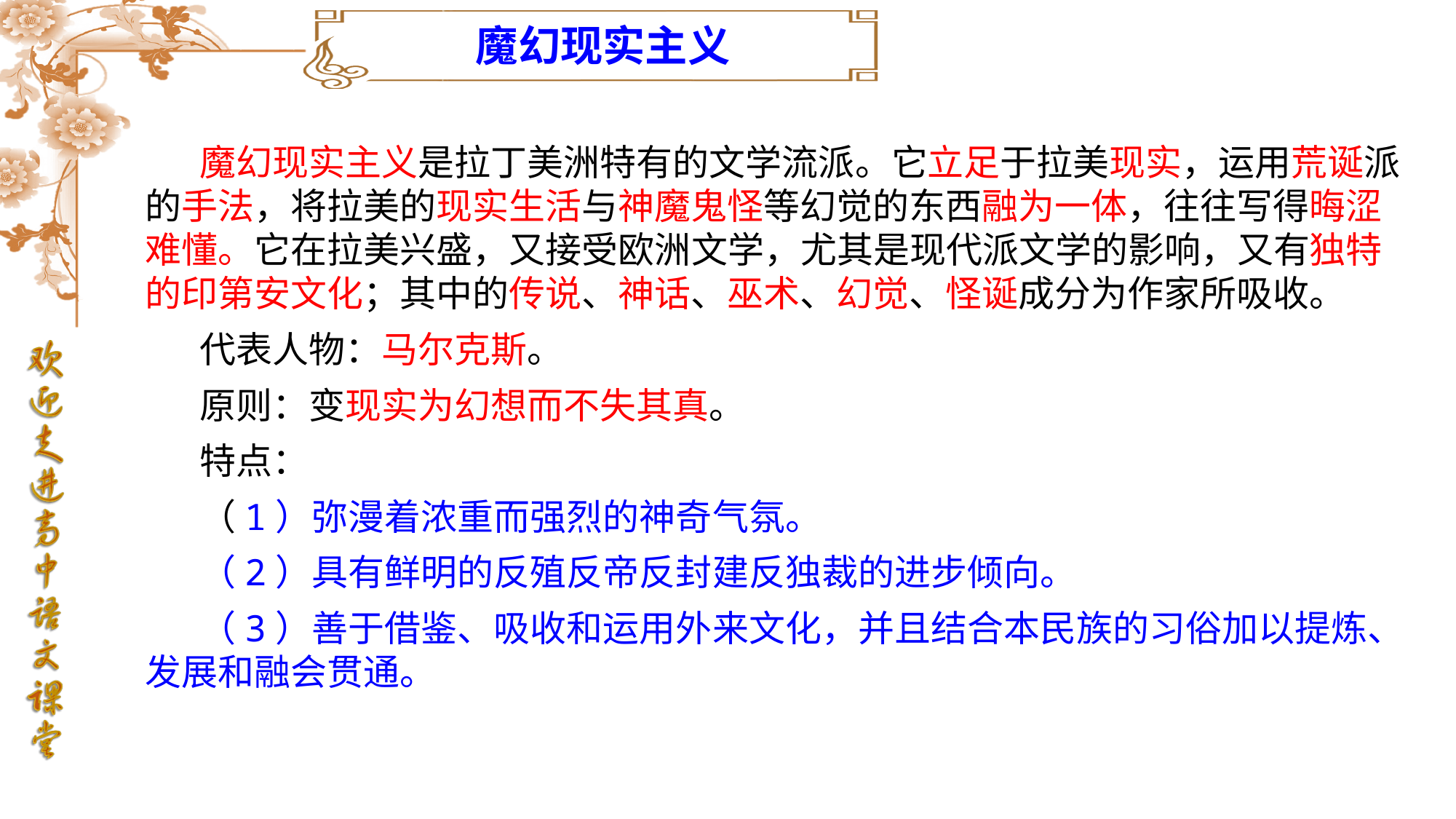

魔幻现实主义
魔幻现实主义是拉丁美洲特有的文学流派。它立足于拉美现实，运用荒诞派的手法，将拉美的现实生活与神魔鬼怪等幻觉的东西融为一体，往往写得晦涩难懂。它在拉美兴盛，又接受欧洲文学，尤其是现代派文学的影响，又有独特的印第安文化；其中的传说、神话、巫术、幻觉、怪诞成分为作家所吸收。
代表人物：马尔克斯。
原则：变现实为幻想而不失其真。
特点：
（1）弥漫着浓重而强烈的神奇气氛。
（2）具有鲜明的反殖反帝反封建反独裁的进步倾向。
（3）善于借鉴、吸收和运用外来文化，并且结合本民族的习俗加以提炼、发展和融会贯通。